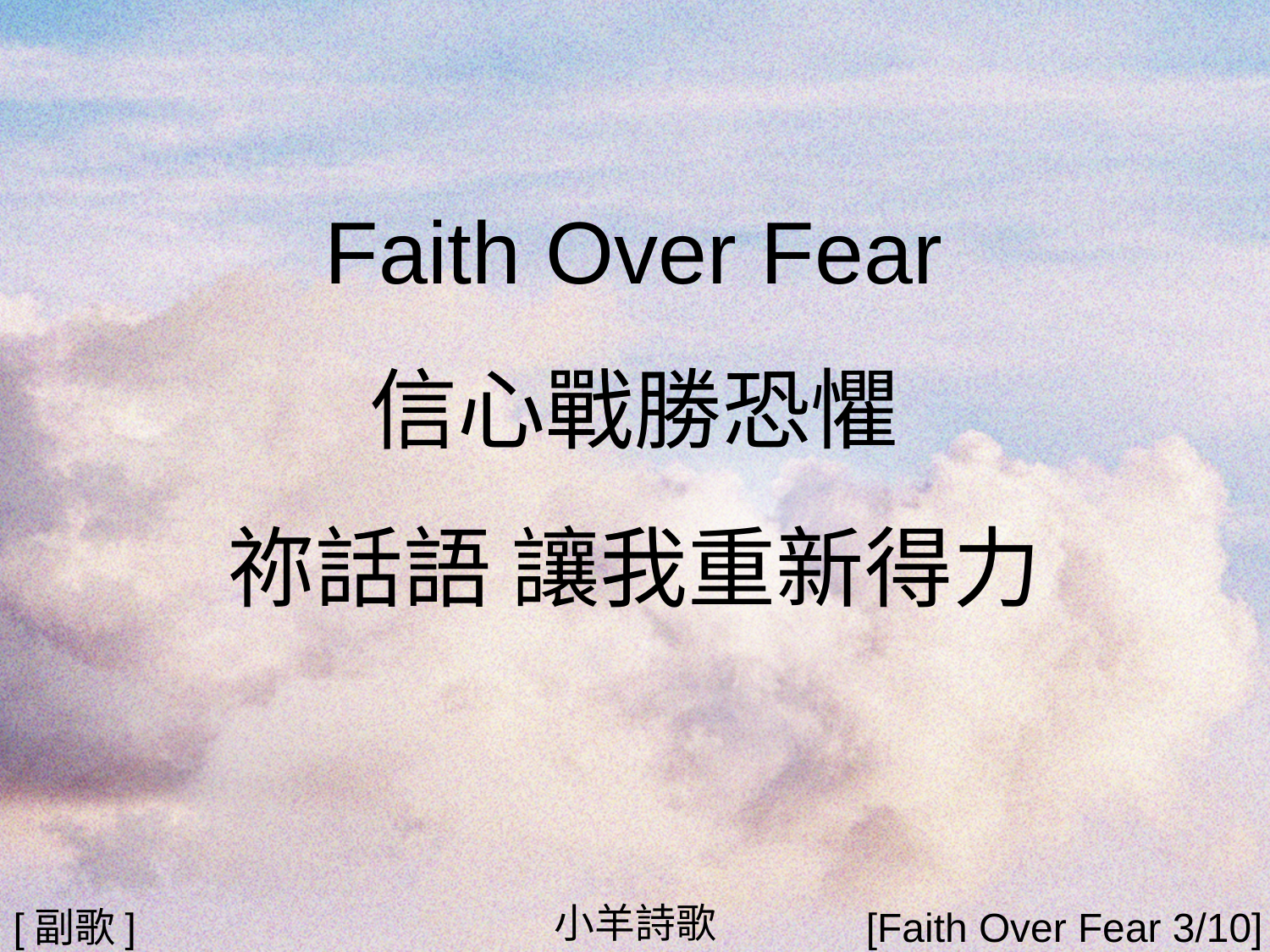

Faith Over Fear
信心戰勝恐懼
祢話語 讓我重新得力

#

小羊詩歌
[副歌]
[Faith Over Fear 3/10]